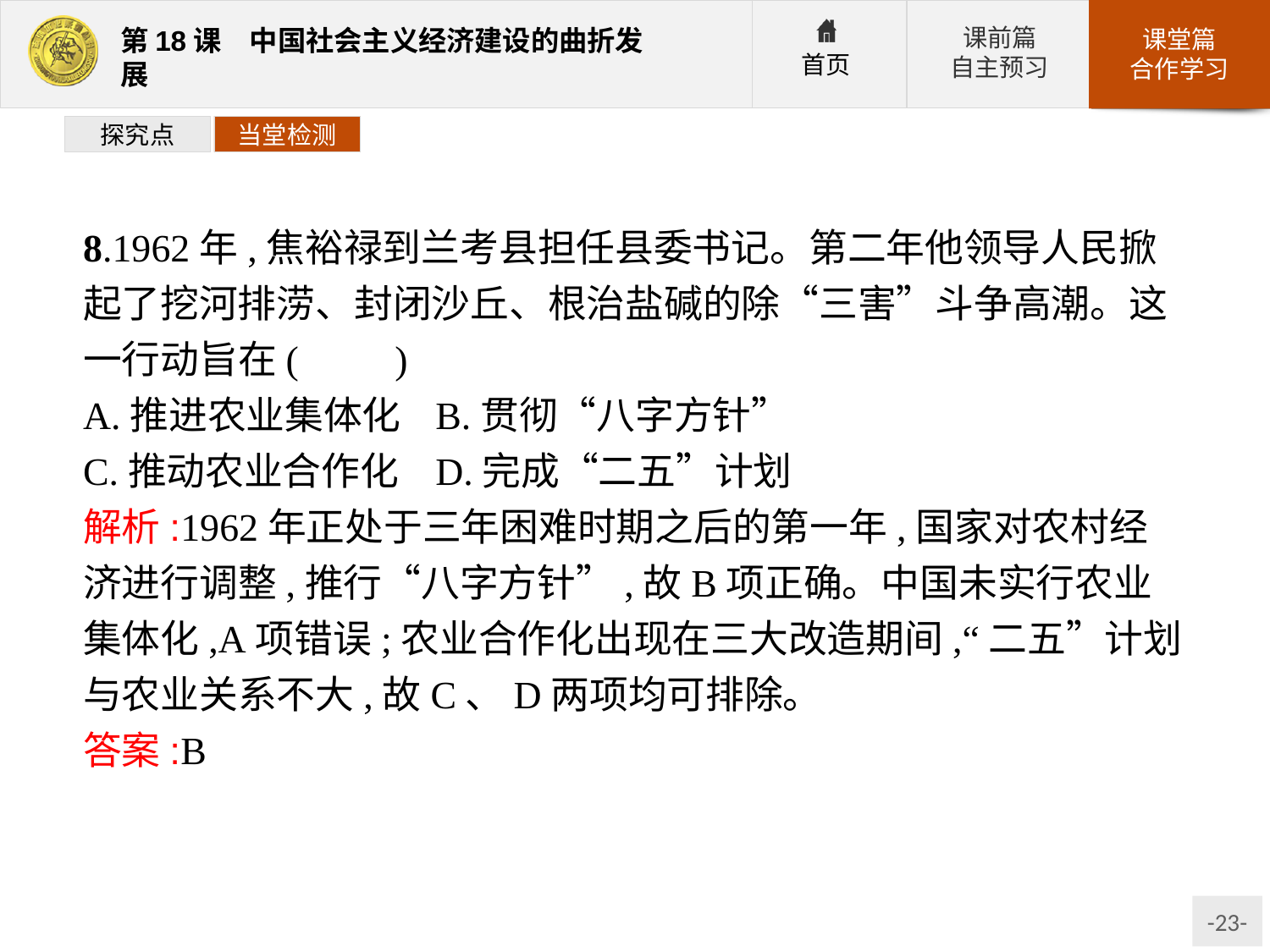

探究点
当堂检测
8.1962年,焦裕禄到兰考县担任县委书记。第二年他领导人民掀起了挖河排涝、封闭沙丘、根治盐碱的除“三害”斗争高潮。这一行动旨在(　　)
A.推进农业集体化	B.贯彻“八字方针”
C.推动农业合作化	D.完成“二五”计划
解析:1962年正处于三年困难时期之后的第一年,国家对农村经济进行调整,推行“八字方针”,故B项正确。中国未实行农业集体化,A项错误;农业合作化出现在三大改造期间,“二五”计划与农业关系不大,故C、D两项均可排除。
答案:B